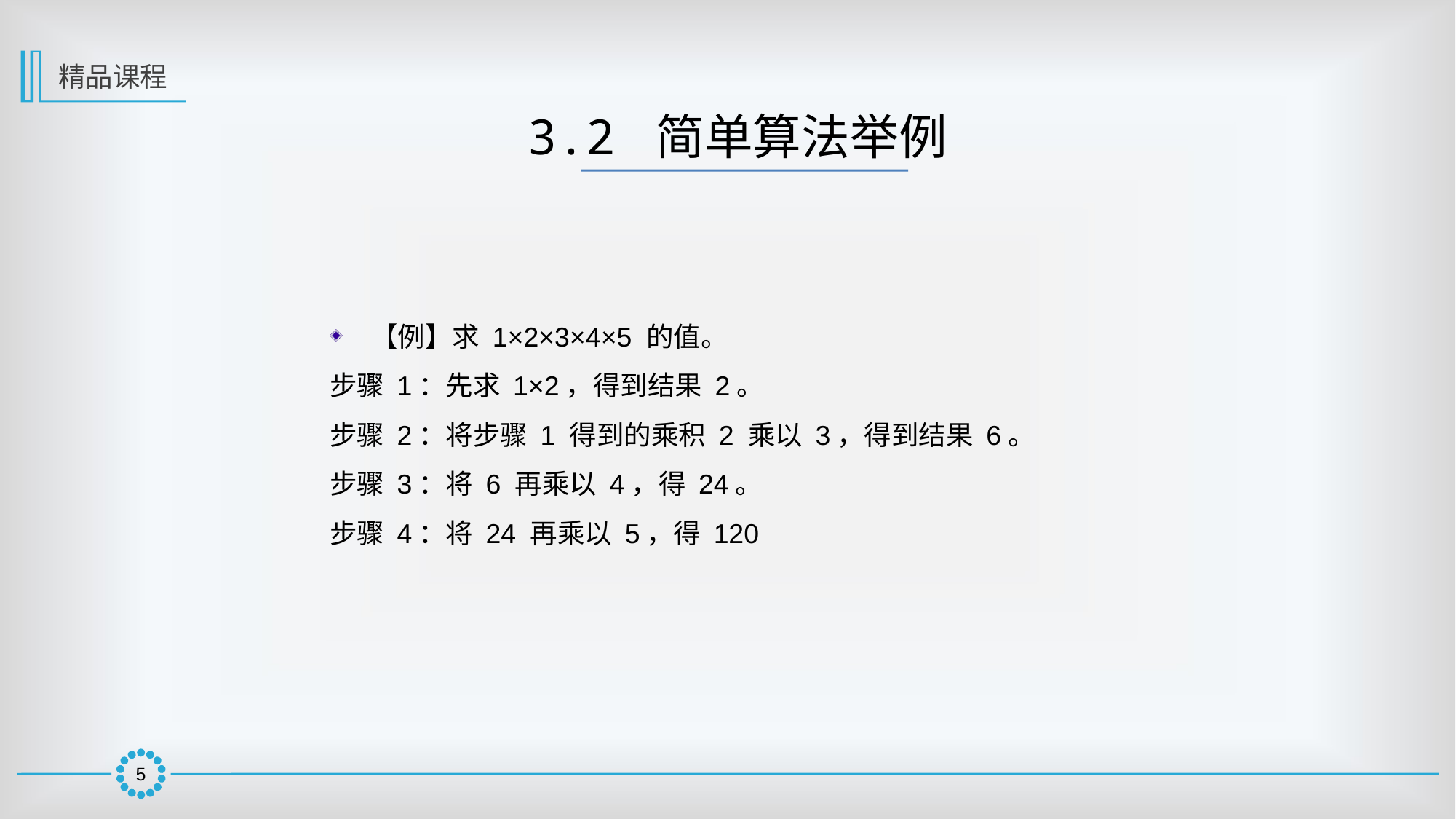

精品课程
3.2 简单算法举例

【例】求 1×2×3×4×5 的值。
步骤 1：先求 1×2，得到结果 2。
步骤 2：将步骤 1 得到的乘积 2 乘以 3，得到结果 6。
步骤 3：将 6 再乘以 4，得 24。
步骤 4：将 24 再乘以 5，得 120

5